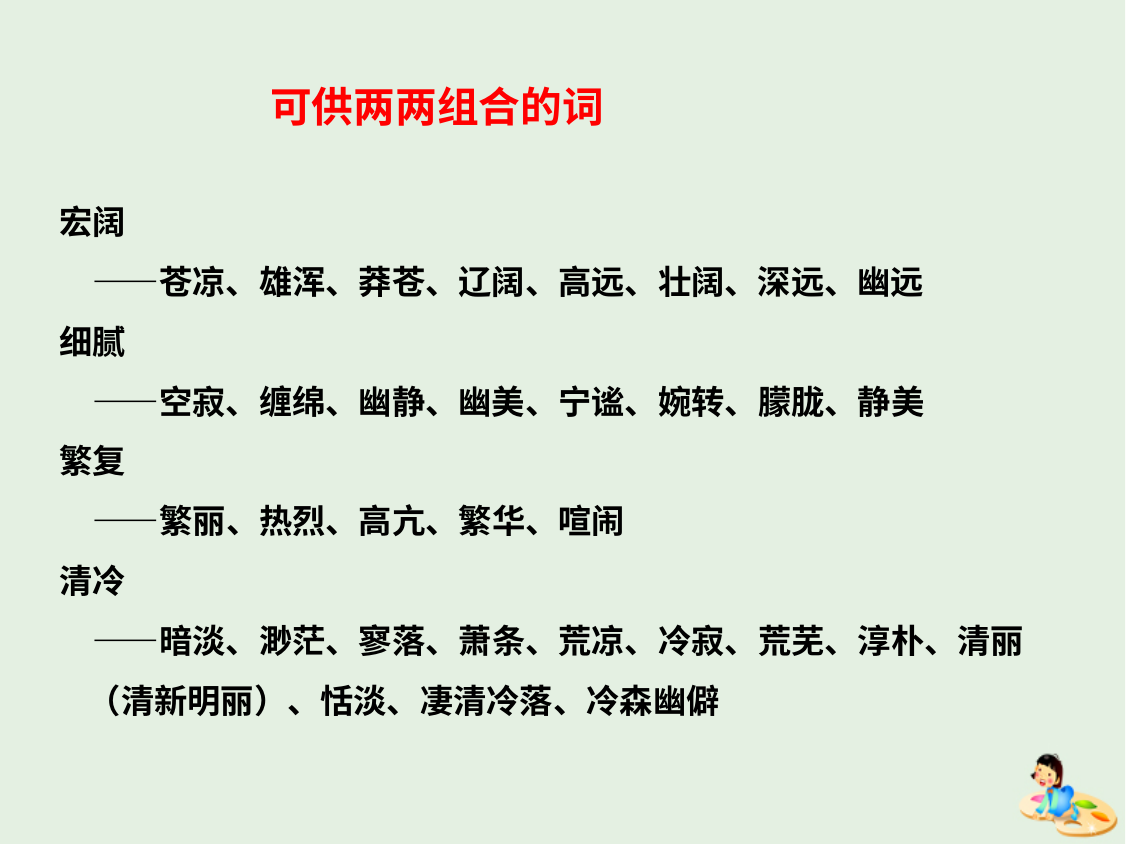

可供两两组合的词
宏阔
　——苍凉、雄浑、莽苍、辽阔、高远、壮阔、深远、幽远
细腻
　——空寂、缠绵、幽静、幽美、宁谧、婉转、朦胧、静美
繁复
　——繁丽、热烈、高亢、繁华、喧闹
清冷
　——暗淡、渺茫、寥落、萧条、荒凉、冷寂、荒芜、淳朴、清丽（清新明丽）、恬淡、凄清冷落、冷森幽僻